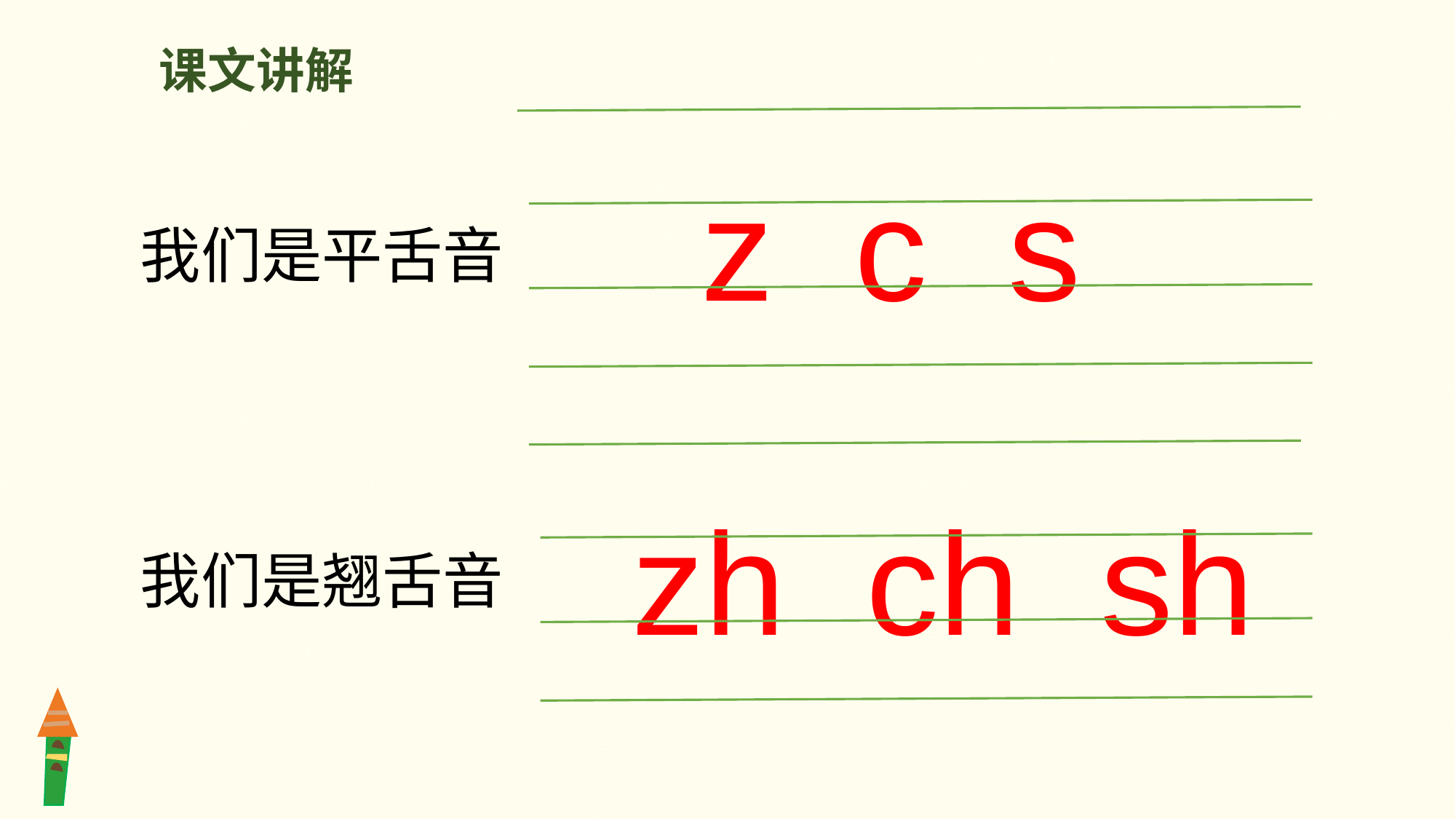

课文讲解
    z  c  s

我们是平舌音
  zh  ch  sh
我们是翘舌音